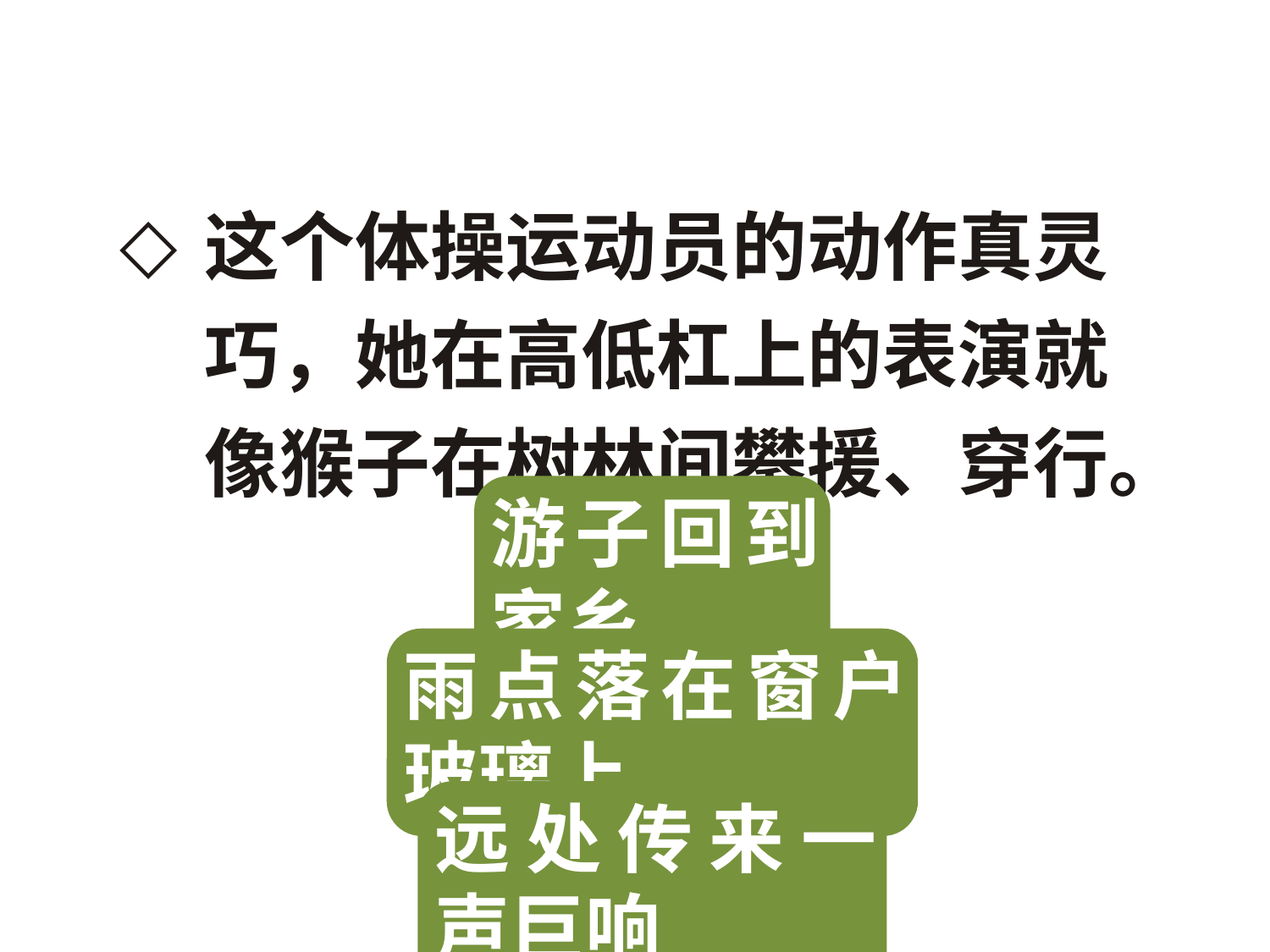

这个体操运动员的动作真灵巧，她在高低杠上的表演就像猴子在树林间攀援、穿行。
游子回到家乡
雨点落在窗户玻璃上
远处传来一声巨响